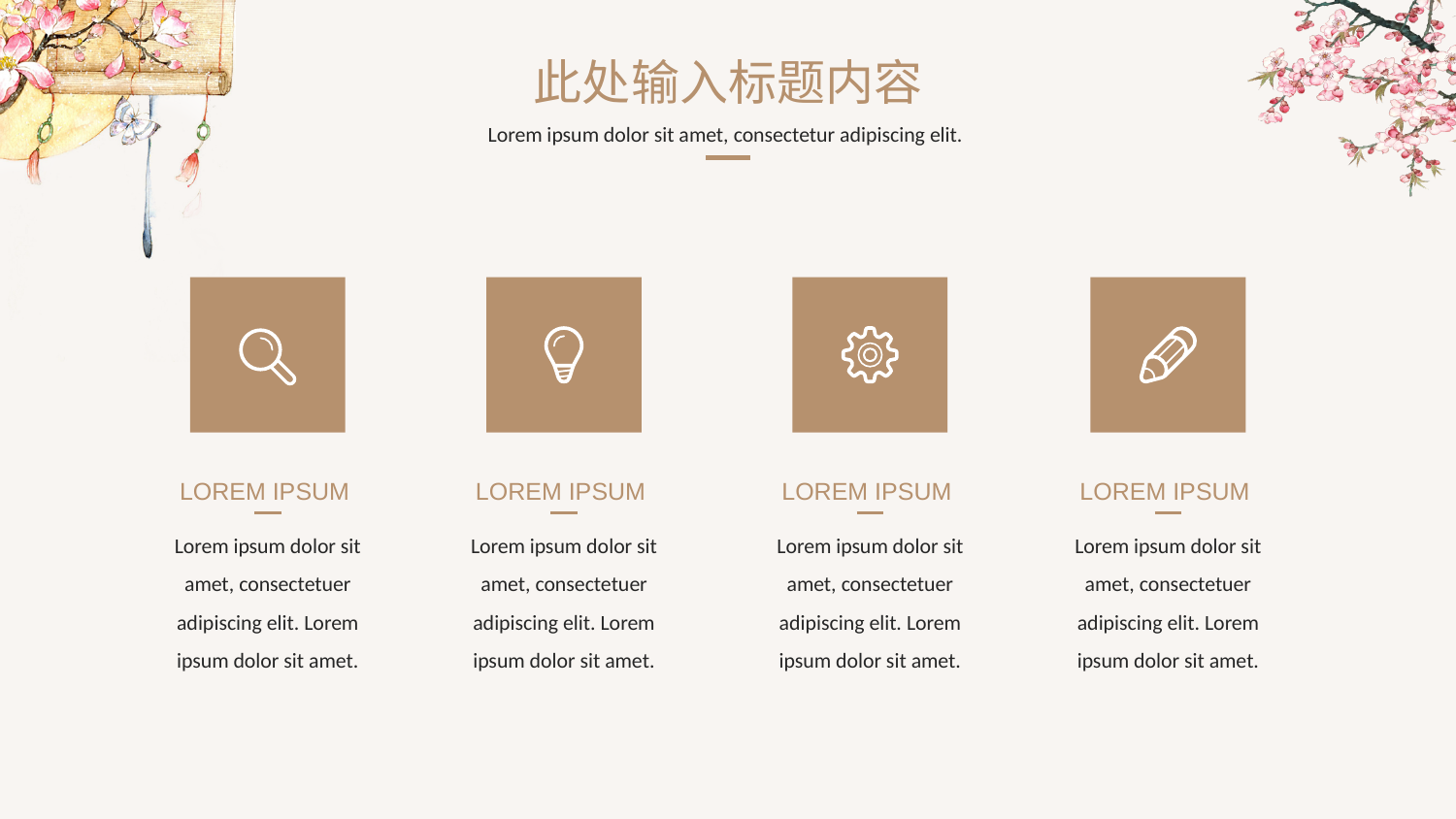

此处输入标题内容
Lorem ipsum dolor sit amet, consectetur adipiscing elit.

LOREM IPSUM
LOREM IPSUM
LOREM IPSUM
LOREM IPSUM
Lorem ipsum dolor sit amet, consectetuer adipiscing elit. Lorem ipsum dolor sit amet.
Lorem ipsum dolor sit amet, consectetuer adipiscing elit. Lorem ipsum dolor sit amet.
Lorem ipsum dolor sit amet, consectetuer adipiscing elit. Lorem ipsum dolor sit amet.
Lorem ipsum dolor sit amet, consectetuer adipiscing elit. Lorem ipsum dolor sit amet.